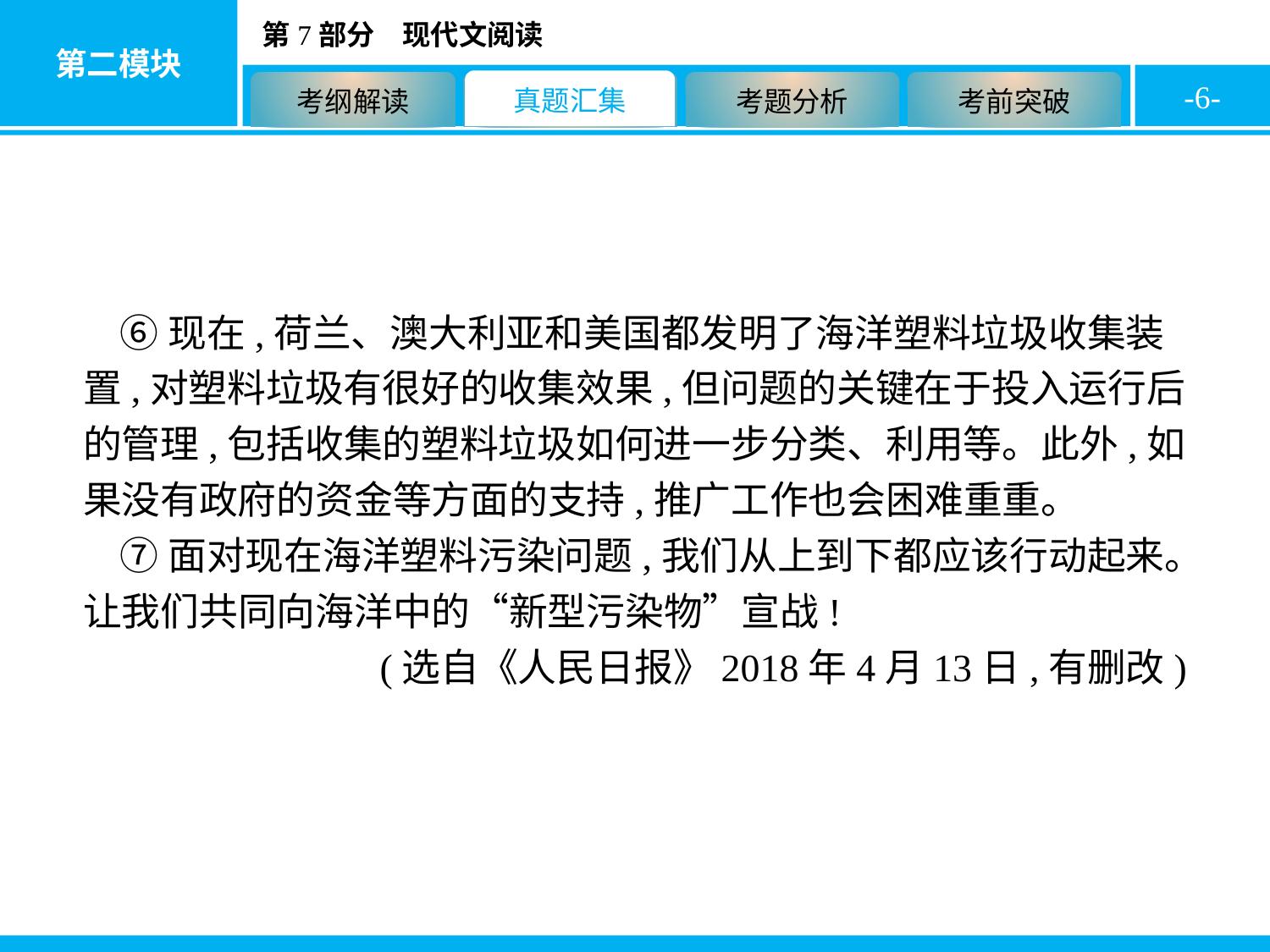

-6-
⑥现在,荷兰、澳大利亚和美国都发明了海洋塑料垃圾收集装置,对塑料垃圾有很好的收集效果,但问题的关键在于投入运行后的管理,包括收集的塑料垃圾如何进一步分类、利用等。此外,如果没有政府的资金等方面的支持,推广工作也会困难重重。
⑦面对现在海洋塑料污染问题,我们从上到下都应该行动起来。让我们共同向海洋中的“新型污染物”宣战!
(选自《人民日报》2018年4月13日,有删改)